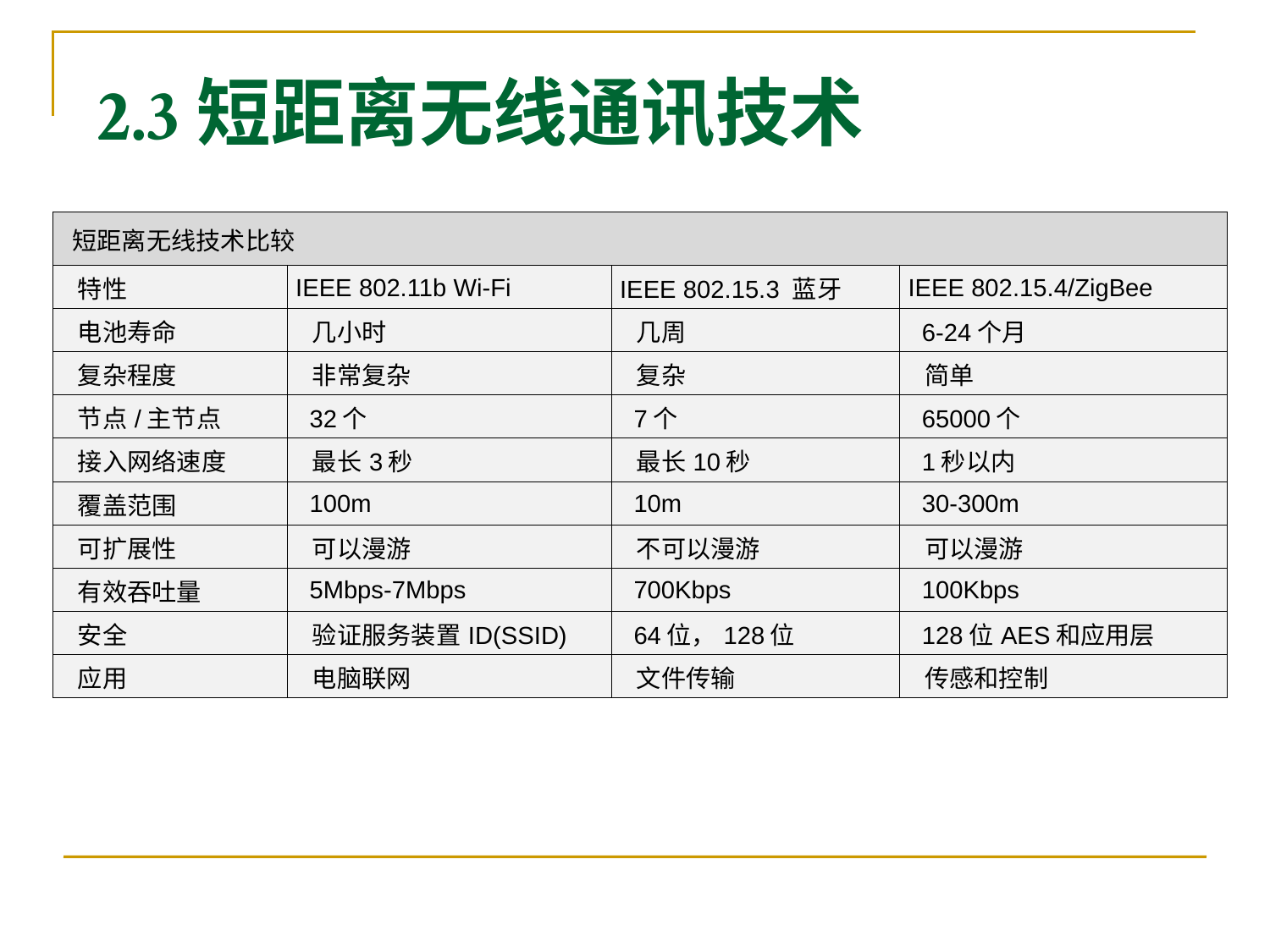

2.3短距离无线通讯技术
| 短距离无线技术比较 |  |  |  |
| --- | --- | --- | --- |
| 特性 | IEEE 802.11b Wi-Fi | IEEE 802.15.3 蓝牙 | IEEE 802.15.4/ZigBee |
| 电池寿命 | 几小时 | 几周 | 6-24个月 |
| 复杂程度 | 非常复杂 | 复杂 | 简单 |
| 节点/主节点 | 32个 | 7个 | 65000个 |
| 接入网络速度 | 最长3秒 | 最长10秒 | 1秒以内 |
| 覆盖范围 | 100m | 10m | 30-300m |
| 可扩展性 | 可以漫游 | 不可以漫游 | 可以漫游 |
| 有效吞吐量 | 5Mbps-7Mbps | 700Kbps | 100Kbps |
| 安全 | 验证服务装置ID(SSID) | 64位，128位 | 128位AES和应用层 |
| 应用 | 电脑联网 | 文件传输 | 传感和控制 |